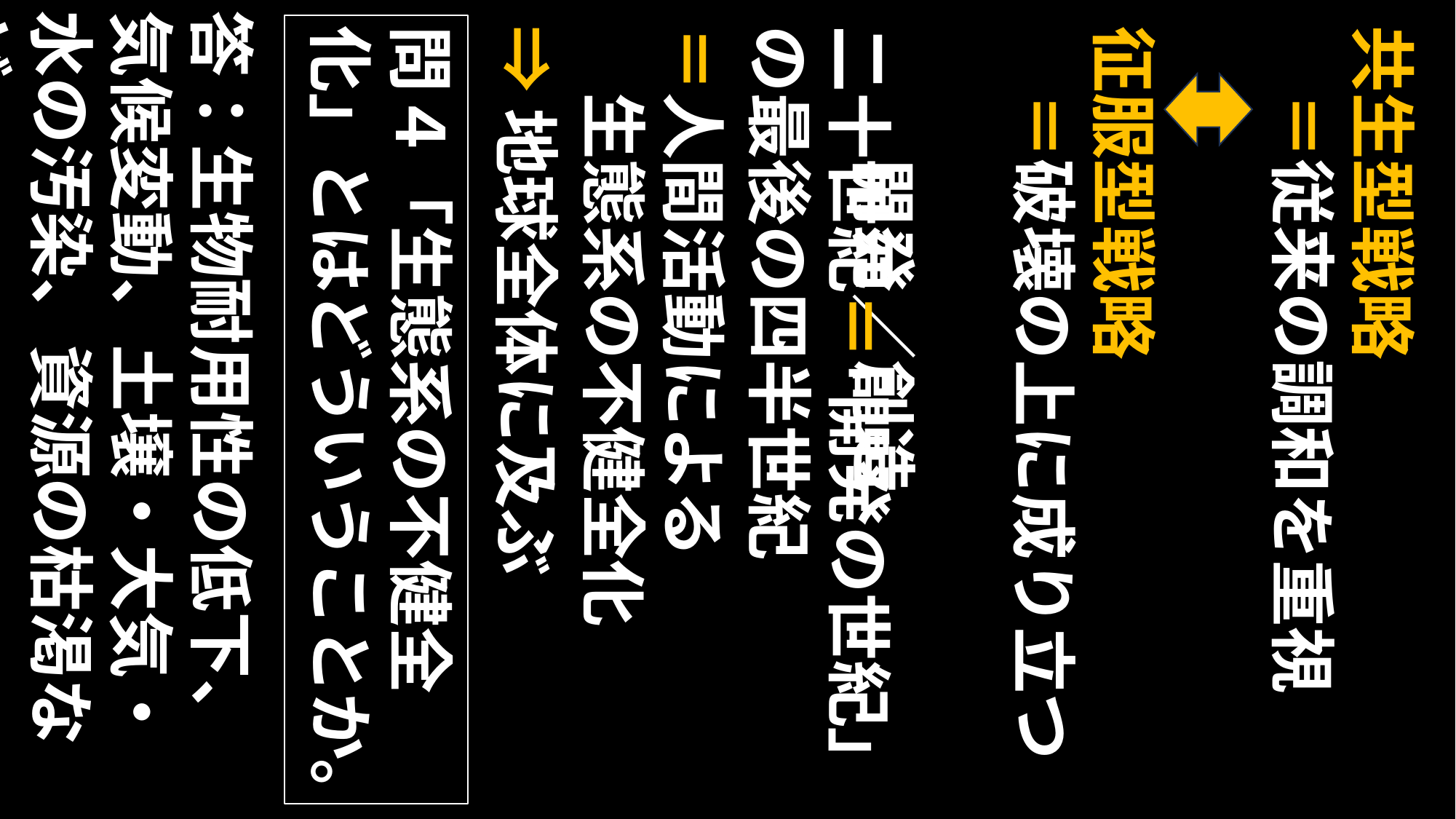

答：生物耐用性の低下、気候変動、土壌・大気・水の汚染、資源の枯渇など。
問４「生態系の不健全化」とはどういうことか。
⇒地球全体に及ぶ
＝人間活動による
　生態系の不健全化
征服型戦略
　＝破壊の上に成り立つ
　　開発／創造
二十世紀＝｢開発の世紀｣の最後の四半世紀
共生型戦略
　＝従来の調和を重視